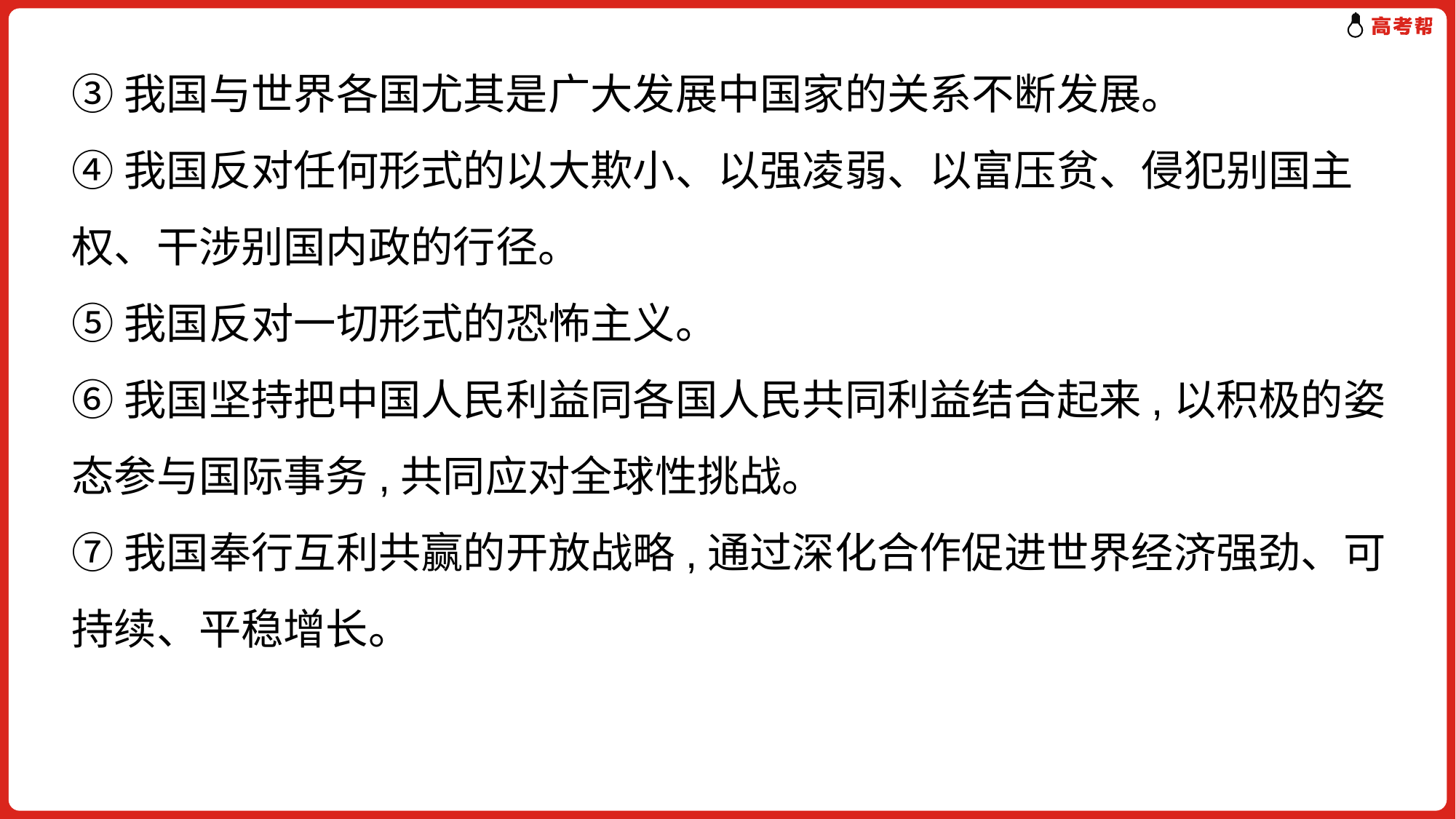

③我国与世界各国尤其是广大发展中国家的关系不断发展。
④我国反对任何形式的以大欺小、以强凌弱、以富压贫、侵犯别国主权、干涉别国内政的行径。
⑤我国反对一切形式的恐怖主义。
⑥我国坚持把中国人民利益同各国人民共同利益结合起来,以积极的姿态参与国际事务,共同应对全球性挑战。
⑦我国奉行互利共赢的开放战略,通过深化合作促进世界经济强劲、可持续、平稳增长。